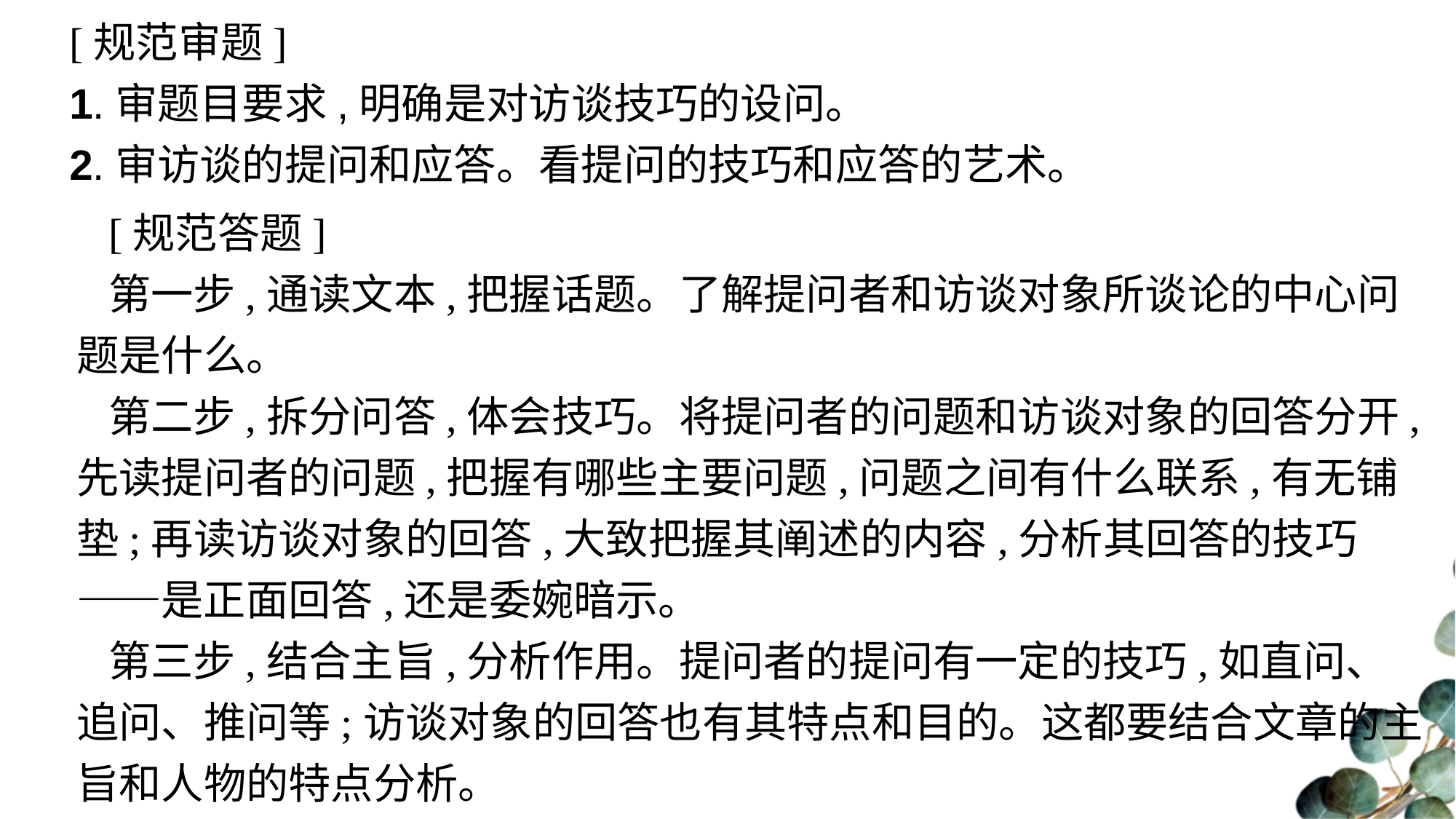

[规范审题]
1.审题目要求,明确是对访谈技巧的设问。
2.审访谈的提问和应答。看提问的技巧和应答的艺术。
[规范答题]
第一步,通读文本,把握话题。了解提问者和访谈对象所谈论的中心问题是什么。
第二步,拆分问答,体会技巧。将提问者的问题和访谈对象的回答分开,先读提问者的问题,把握有哪些主要问题,问题之间有什么联系,有无铺垫;再读访谈对象的回答,大致把握其阐述的内容,分析其回答的技巧——是正面回答,还是委婉暗示。
第三步,结合主旨,分析作用。提问者的提问有一定的技巧,如直问、追问、推问等;访谈对象的回答也有其特点和目的。这都要结合文章的主旨和人物的特点分析。